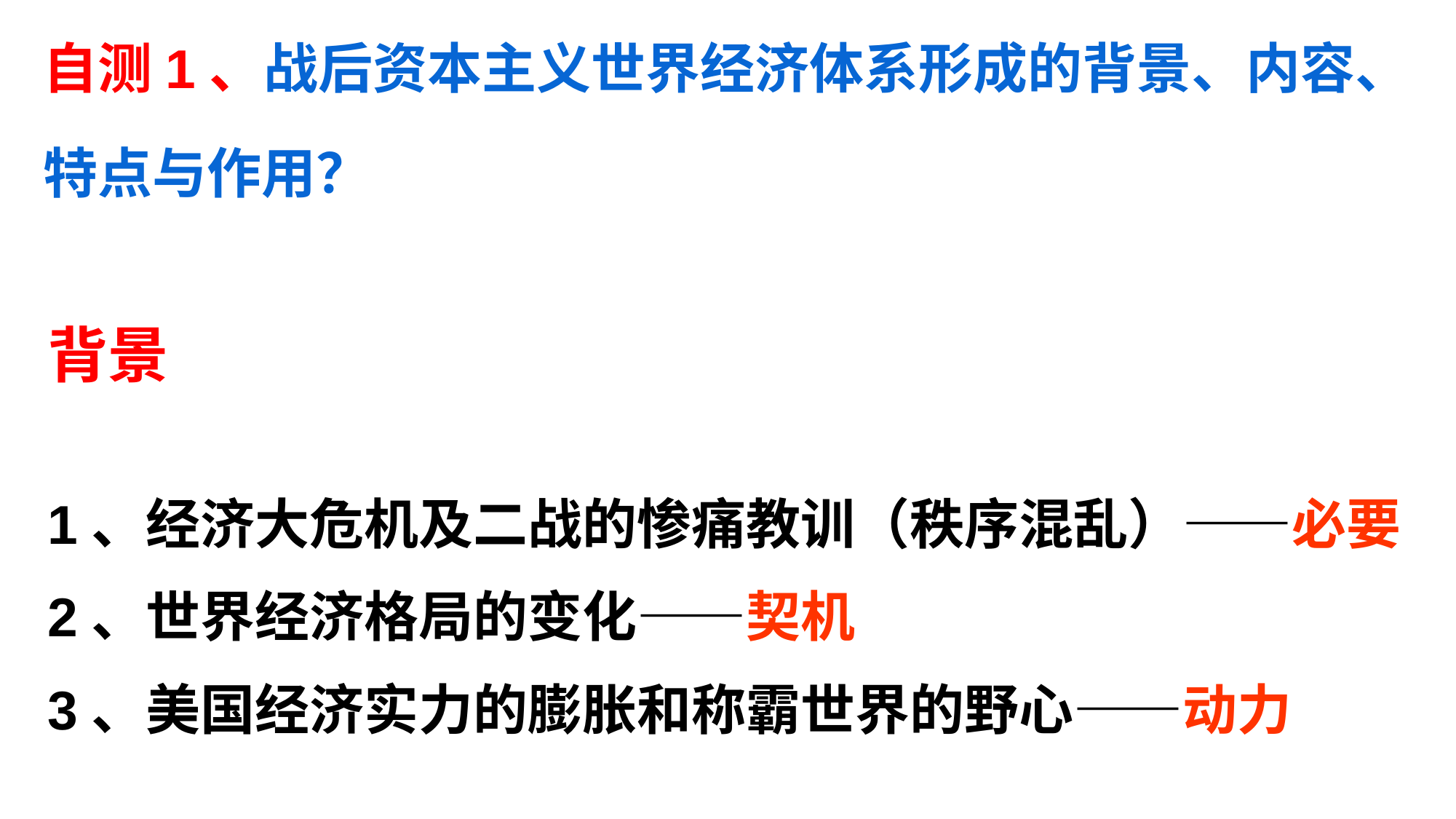

自测1、战后资本主义世界经济体系形成的背景、内容、特点与作用？
背景
1、经济大危机及二战的惨痛教训（秩序混乱）——必要
2、世界经济格局的变化——契机
3、美国经济实力的膨胀和称霸世界的野心——动力